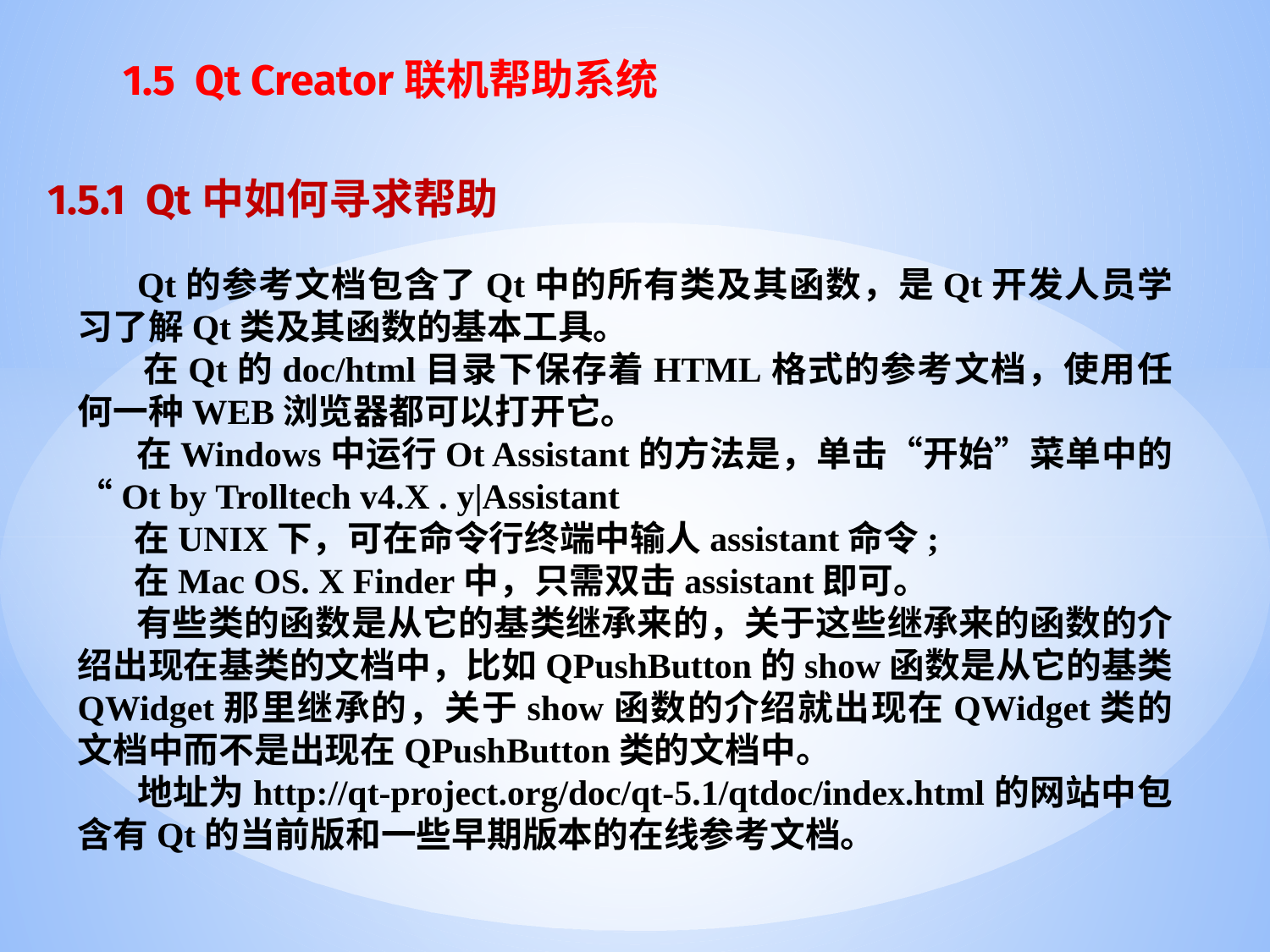

# 1.5  Qt Creator联机帮助系统
1.5.1  Qt中如何寻求帮助

      Qt的参考文档包含了Qt中的所有类及其函数，是Qt开发人员学习了解Qt类及其函数的基本工具。
      在Qt的doc/html目录下保存着HTML格式的参考文档，使用任何一种WEB浏览器都可以打开它。
      在Windows中运行Ot Assistant的方法是，单击“开始”菜单中的“Ot by Trolltech v4.X . y|Assistant
      在UNIX下，可在命令行终端中输人assistant命令;
      在Mac OS. X Finder中，只需双击assistant即可。
      有些类的函数是从它的基类继承来的，关于这些继承来的函数的介绍出现在基类的文档中，比如QPushButton的show函数是从它的基类QWidget那里继承的，关于show函数的介绍就出现在QWidget类的文档中而不是出现在QPushButton类的文档中。
      地址为http://qt-project.org/doc/qt-5.1/qtdoc/index.html的网站中包含有Qt的当前版和一些早期版本的在线参考文档。